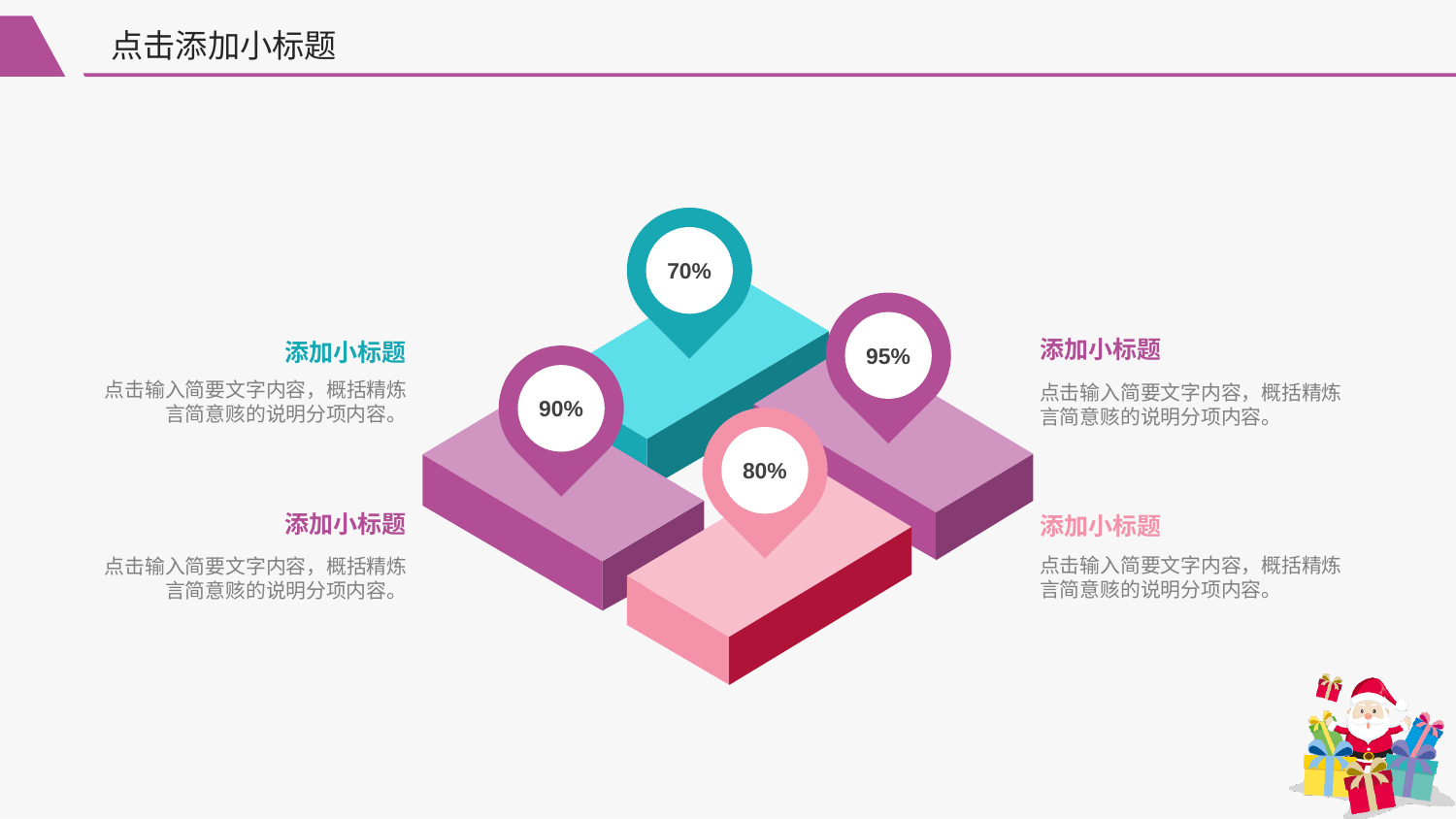

点击添加小标题

70%

95%
添加小标题
点击输入简要文字内容，概括精炼言简意赅的说明分项内容。
添加小标题
点击输入简要文字内容，概括精炼言简意赅的说明分项内容。

90%

80%

添加小标题
点击输入简要文字内容，概括精炼言简意赅的说明分项内容。
添加小标题
点击输入简要文字内容，概括精炼言简意赅的说明分项内容。